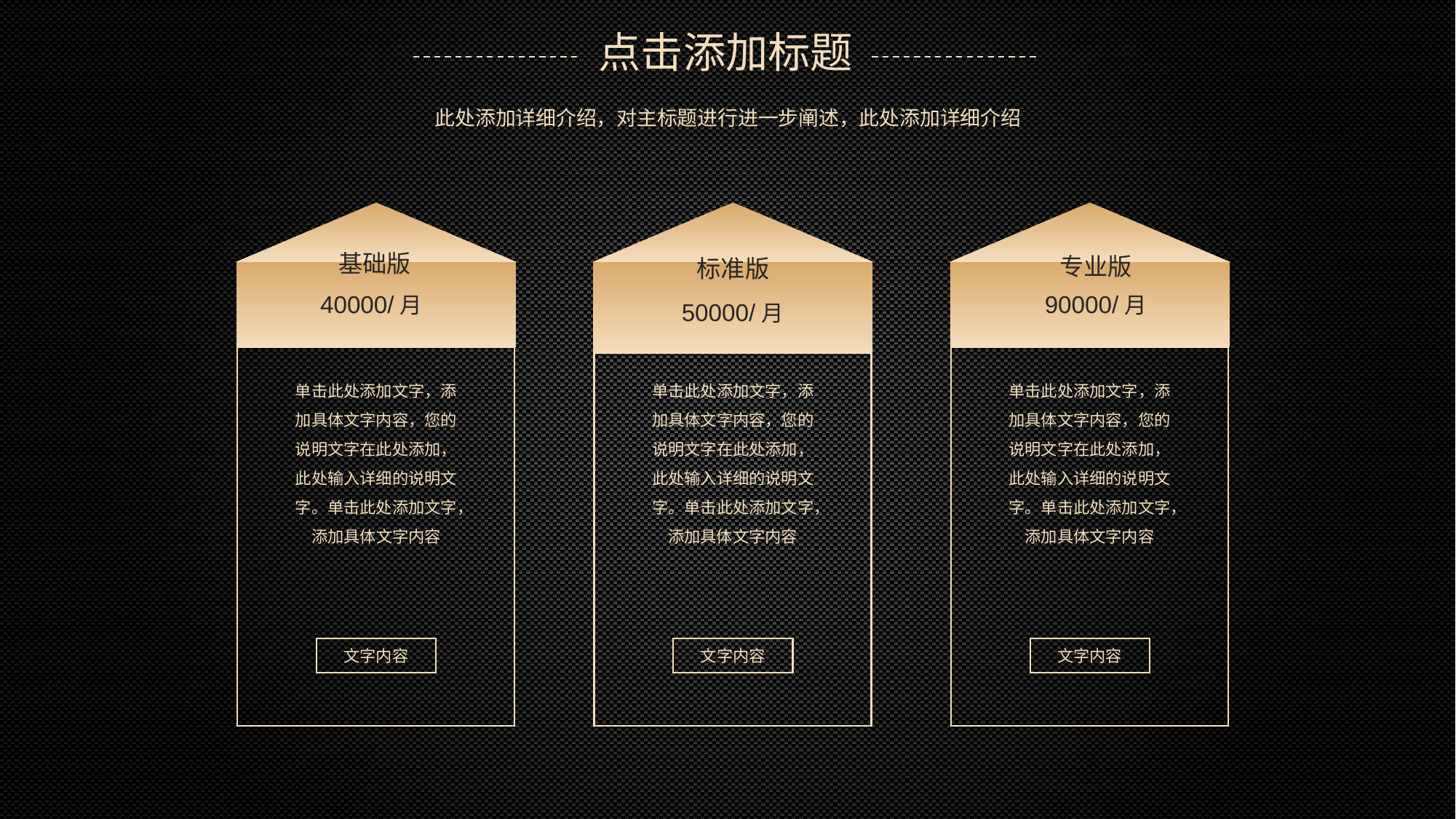

点击添加标题
此处添加详细介绍，对主标题进行进一步阐述，此处添加详细介绍

基础版
40000/月

单击此处添加文字，添加具体文字内容，您的说明文字在此处添加，此处输入详细的说明文字。单击此处添加文字，添加具体文字内容
文字内容

标准版
50000/月

单击此处添加文字，添加具体文字内容，您的说明文字在此处添加，此处输入详细的说明文字。单击此处添加文字，添加具体文字内容
文字内容

专业版
90000/月

单击此处添加文字，添加具体文字内容，您的说明文字在此处添加，此处输入详细的说明文字。单击此处添加文字，添加具体文字内容
文字内容